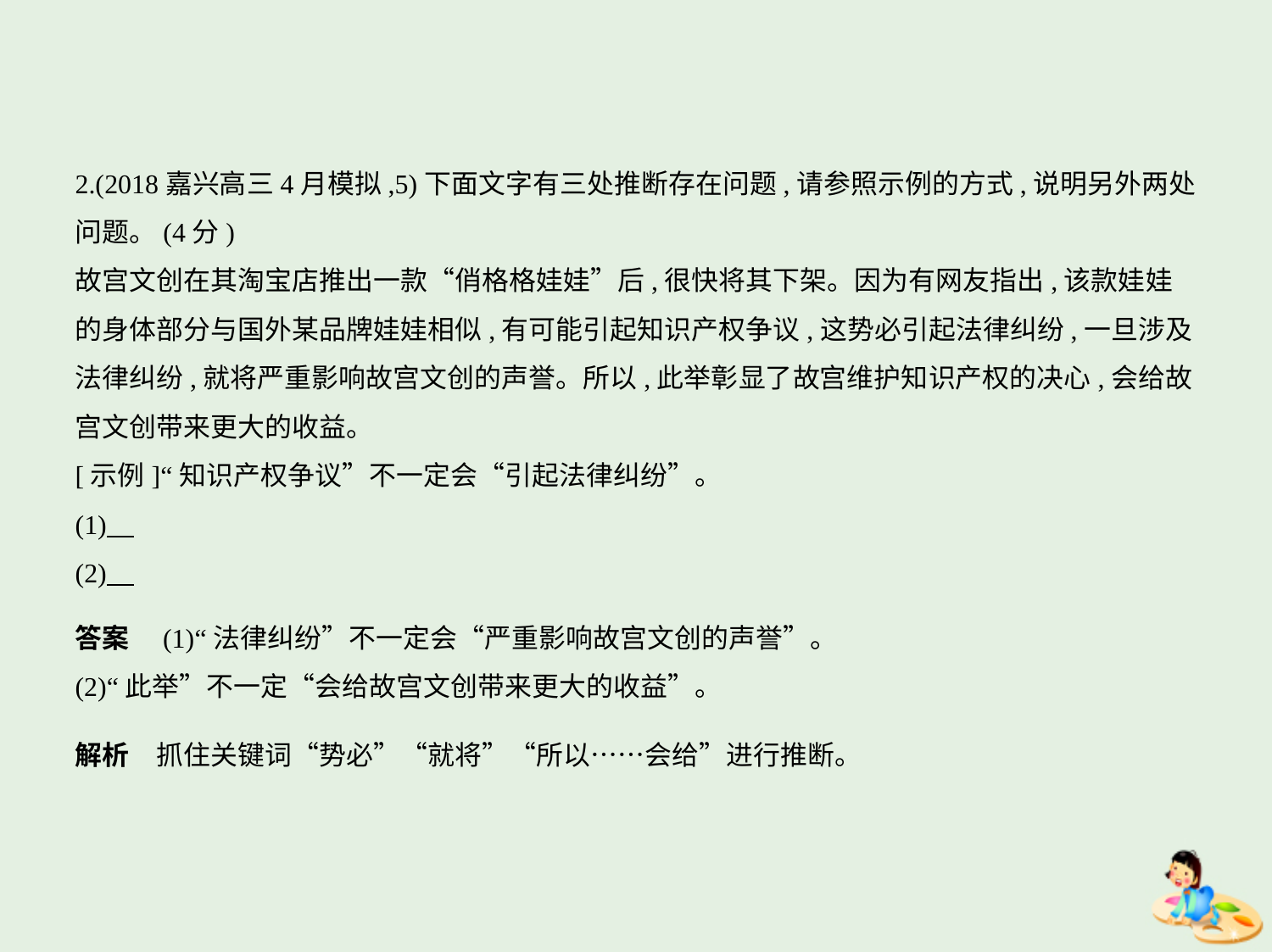

2.(2018嘉兴高三4月模拟,5)下面文字有三处推断存在问题,请参照示例的方式,说明另外两处
问题。(4分)
故宫文创在其淘宝店推出一款“俏格格娃娃”后,很快将其下架。因为有网友指出,该款娃娃
的身体部分与国外某品牌娃娃相似,有可能引起知识产权争议,这势必引起法律纠纷,一旦涉及
法律纠纷,就将严重影响故宫文创的声誉。所以,此举彰显了故宫维护知识产权的决心,会给故
宫文创带来更大的收益。
[示例]“知识产权争议”不一定会“引起法律纠纷”。
(1)
(2)
答案　(1)“法律纠纷”不一定会“严重影响故宫文创的声誉”。
(2)“此举”不一定“会给故宫文创带来更大的收益”。
解析　抓住关键词“势必”“就将”“所以……会给”进行推断。